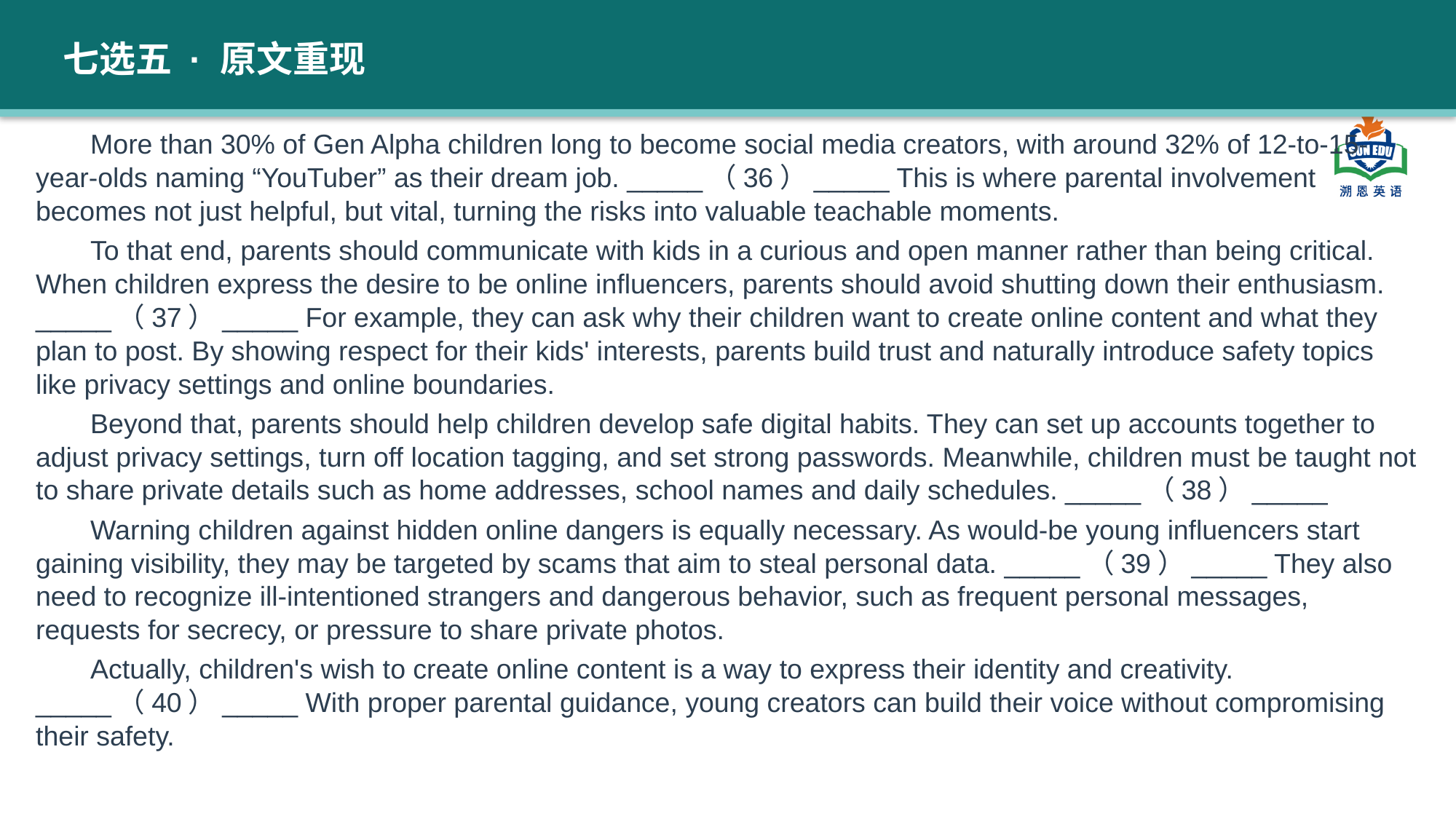

七选五 · 原文重现

More than 30% of Gen Alpha children long to become social media creators, with around 32% of 12-to-15-year-olds naming “YouTuber” as their dream job. _____（36）_____ This is where parental involvement becomes not just helpful, but vital, turning the risks into valuable teachable moments.
To that end, parents should communicate with kids in a curious and open manner rather than being critical. When children express the desire to be online influencers, parents should avoid shutting down their enthusiasm. _____（37）_____ For example, they can ask why their children want to create online content and what they plan to post. By showing respect for their kids' interests, parents build trust and naturally introduce safety topics like privacy settings and online boundaries.
Beyond that, parents should help children develop safe digital habits. They can set up accounts together to adjust privacy settings, turn off location tagging, and set strong passwords. Meanwhile, children must be taught not to share private details such as home addresses, school names and daily schedules. _____（38）_____
Warning children against hidden online dangers is equally necessary. As would-be young influencers start gaining visibility, they may be targeted by scams that aim to steal personal data. _____（39）_____ They also need to recognize ill-intentioned strangers and dangerous behavior, such as frequent personal messages, requests for secrecy, or pressure to share private photos.
Actually, children's wish to create online content is a way to express their identity and creativity. _____（40）_____ With proper parental guidance, young creators can build their voice without compromising their safety.